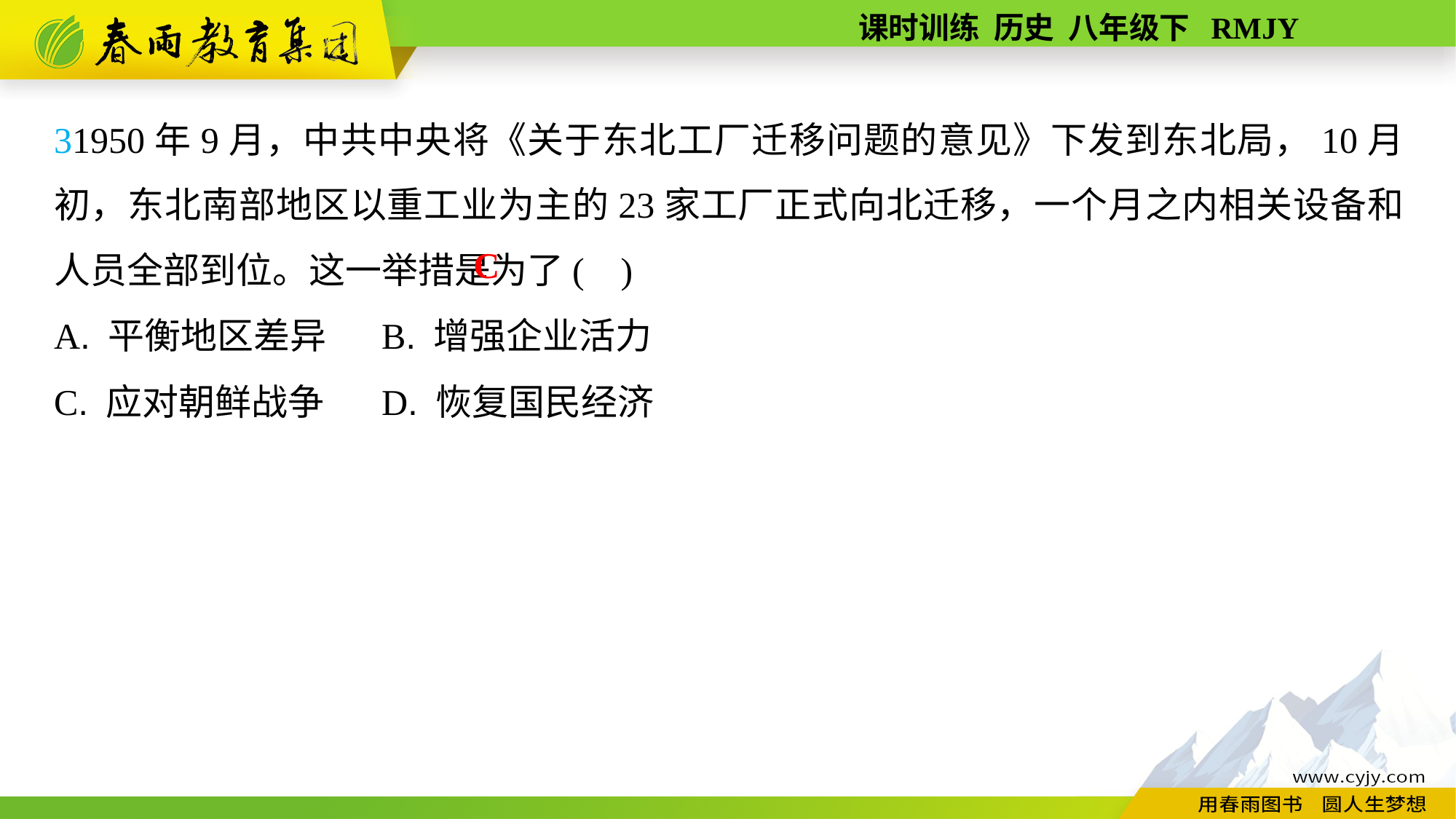

31950年9月，中共中央将《关于东北工厂迁移问题的意见》下发到东北局，10月初，东北南部地区以重工业为主的23家工厂正式向北迁移，一个月之内相关设备和人员全部到位。这一举措是为了(    )
A. 平衡地区差异	B. 增强企业活力
C. 应对朝鲜战争	D. 恢复国民经济
C